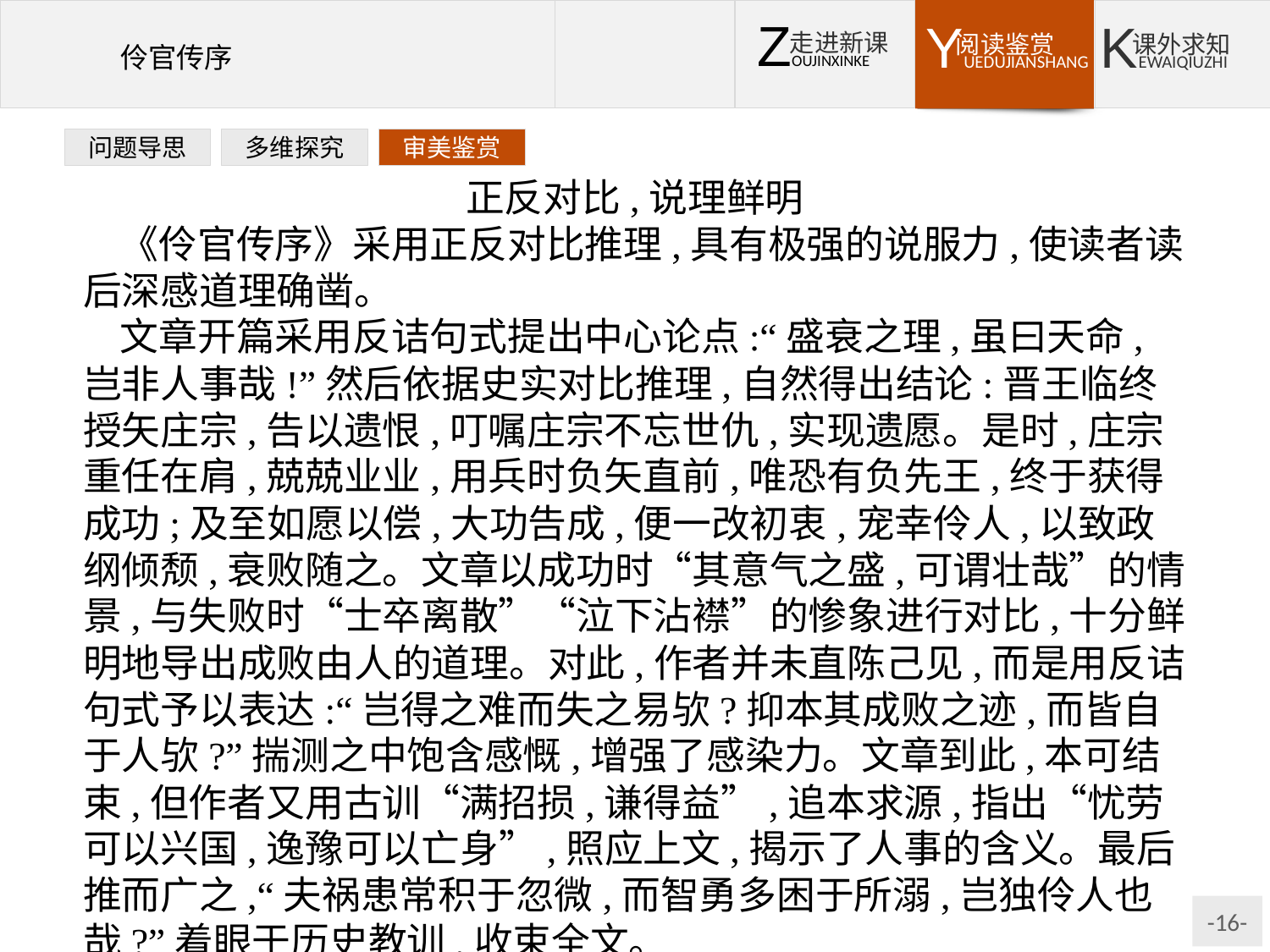

问题导思
多维探究
审美鉴赏
正反对比,说理鲜明
《伶官传序》采用正反对比推理,具有极强的说服力,使读者读后深感道理确凿。
文章开篇采用反诘句式提出中心论点:“盛衰之理,虽曰天命,岂非人事哉!”然后依据史实对比推理,自然得出结论:晋王临终授矢庄宗,告以遗恨,叮嘱庄宗不忘世仇,实现遗愿。是时,庄宗重任在肩,兢兢业业,用兵时负矢直前,唯恐有负先王,终于获得成功;及至如愿以偿,大功告成,便一改初衷,宠幸伶人,以致政纲倾颓,衰败随之。文章以成功时“其意气之盛,可谓壮哉”的情景,与失败时“士卒离散”“泣下沾襟”的惨象进行对比,十分鲜明地导出成败由人的道理。对此,作者并未直陈己见,而是用反诘句式予以表达:“岂得之难而失之易欤?抑本其成败之迹,而皆自于人欤?”揣测之中饱含感慨,增强了感染力。文章到此,本可结束,但作者又用古训“满招损,谦得益”,追本求源,指出“忧劳可以兴国,逸豫可以亡身”,照应上文,揭示了人事的含义。最后推而广之,“夫祸患常积于忽微,而智勇多困于所溺,岂独伶人也哉?”着眼于历史教训,收束全文。